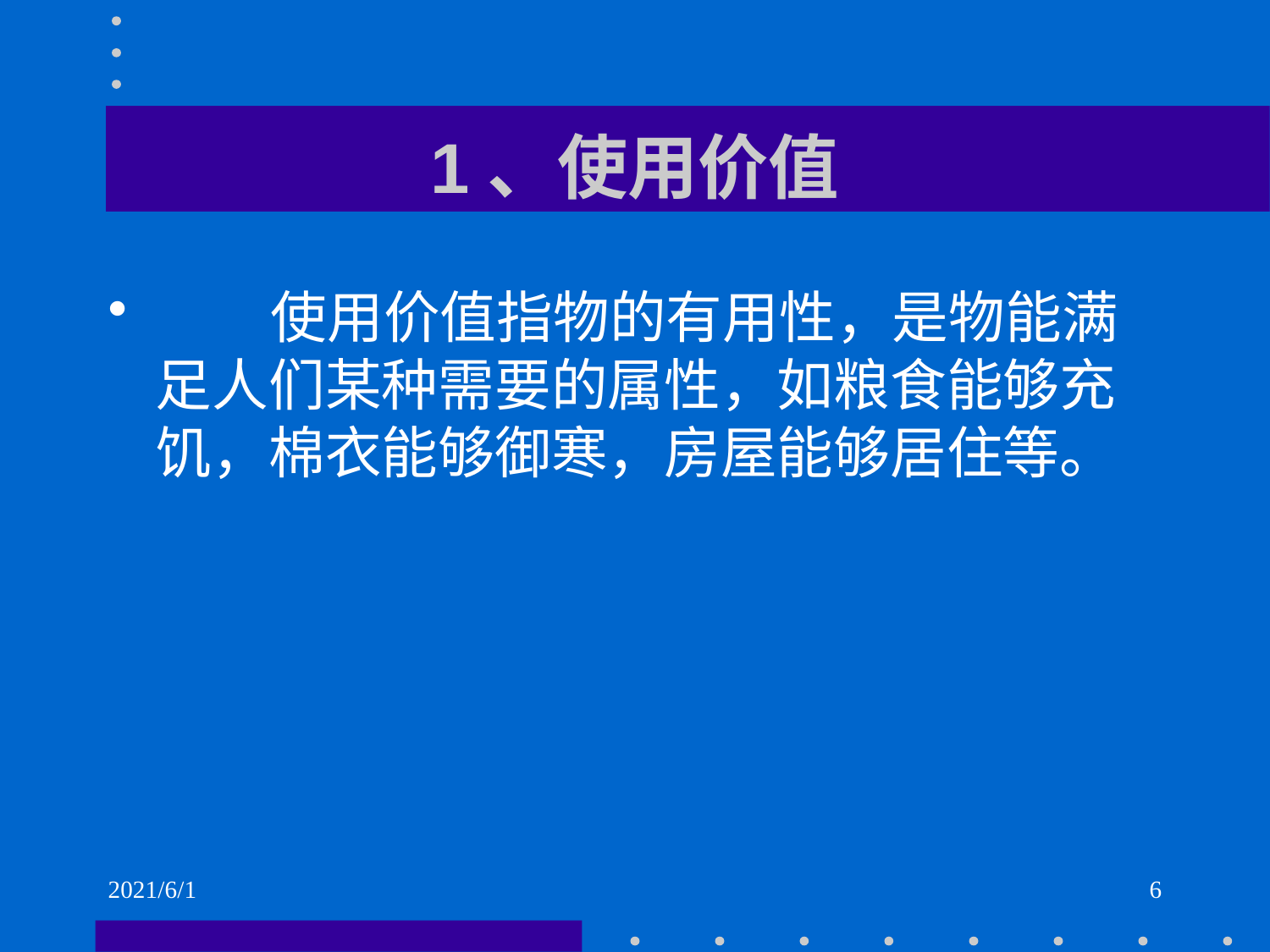

# 1、使用价值
        使用价值指物的有用性，是物能满足人们某种需要的属性，如粮食能够充饥，棉衣能够御寒，房屋能够居住等。
2021/6/1
6